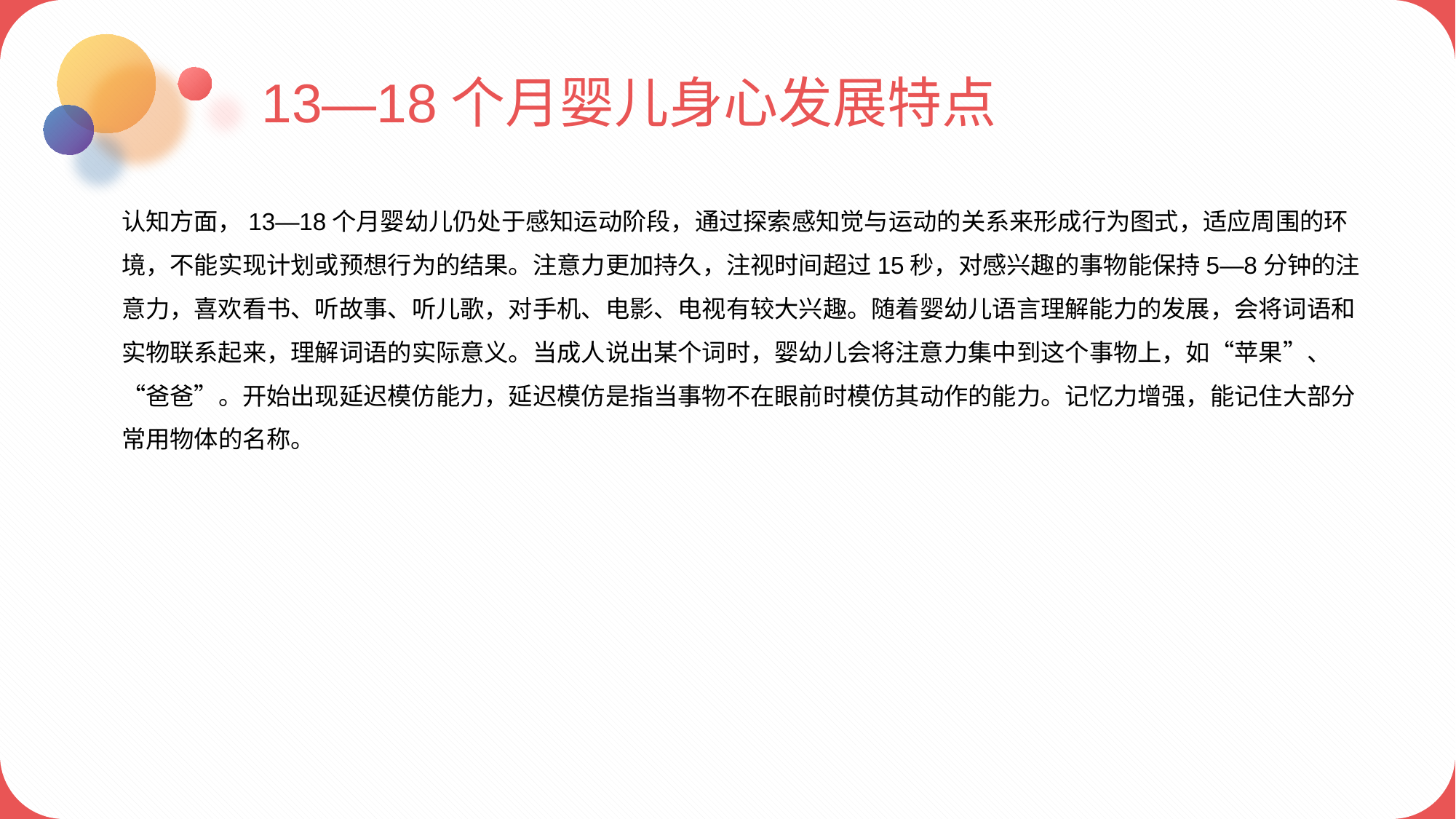

13—18个月婴儿身心发展特点
认知方面，13—18个月婴幼儿仍处于感知运动阶段，通过探索感知觉与运动的关系来形成行为图式，适应周围的环境，不能实现计划或预想行为的结果。注意力更加持久，注视时间超过15秒，对感兴趣的事物能保持5—8分钟的注意力，喜欢看书、听故事、听儿歌，对手机、电影、电视有较大兴趣。随着婴幼儿语言理解能力的发展，会将词语和实物联系起来，理解词语的实际意义。当成人说出某个词时，婴幼儿会将注意力集中到这个事物上，如“苹果”、“爸爸”。开始出现延迟模仿能力，延迟模仿是指当事物不在眼前时模仿其动作的能力。记忆力增强，能记住大部分常用物体的名称。